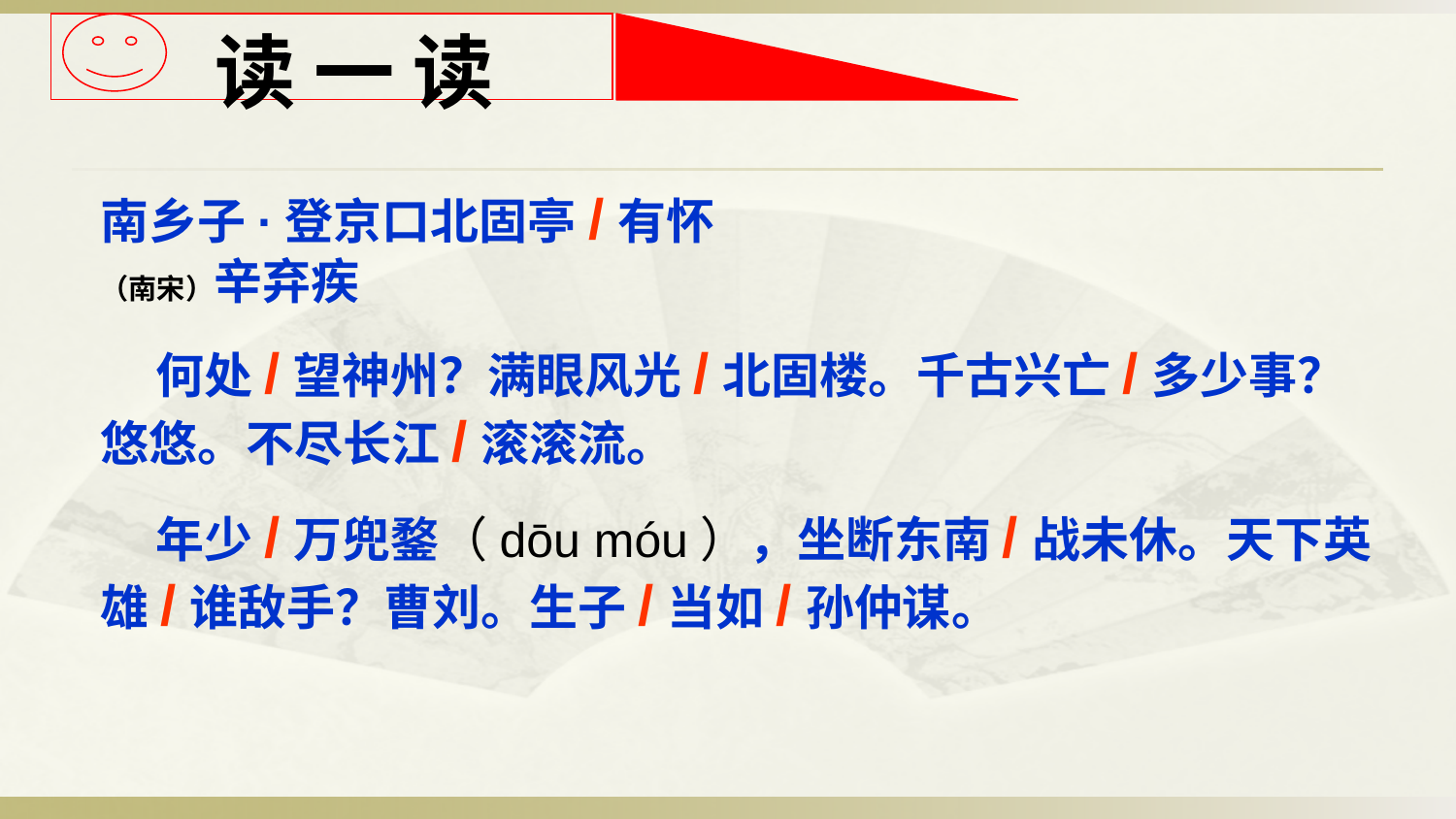

读 一 读

南乡子·登京口北固亭/有怀
（南宋）辛弃疾
    何处/望神州？满眼风光/北固楼。千古兴亡/多少事？悠悠。不尽长江/滚滚流。
    年少/万兜鍪（dōu móu），坐断东南/战未休。天下英雄/谁敌手？曹刘。生子/当如/孙仲谋。